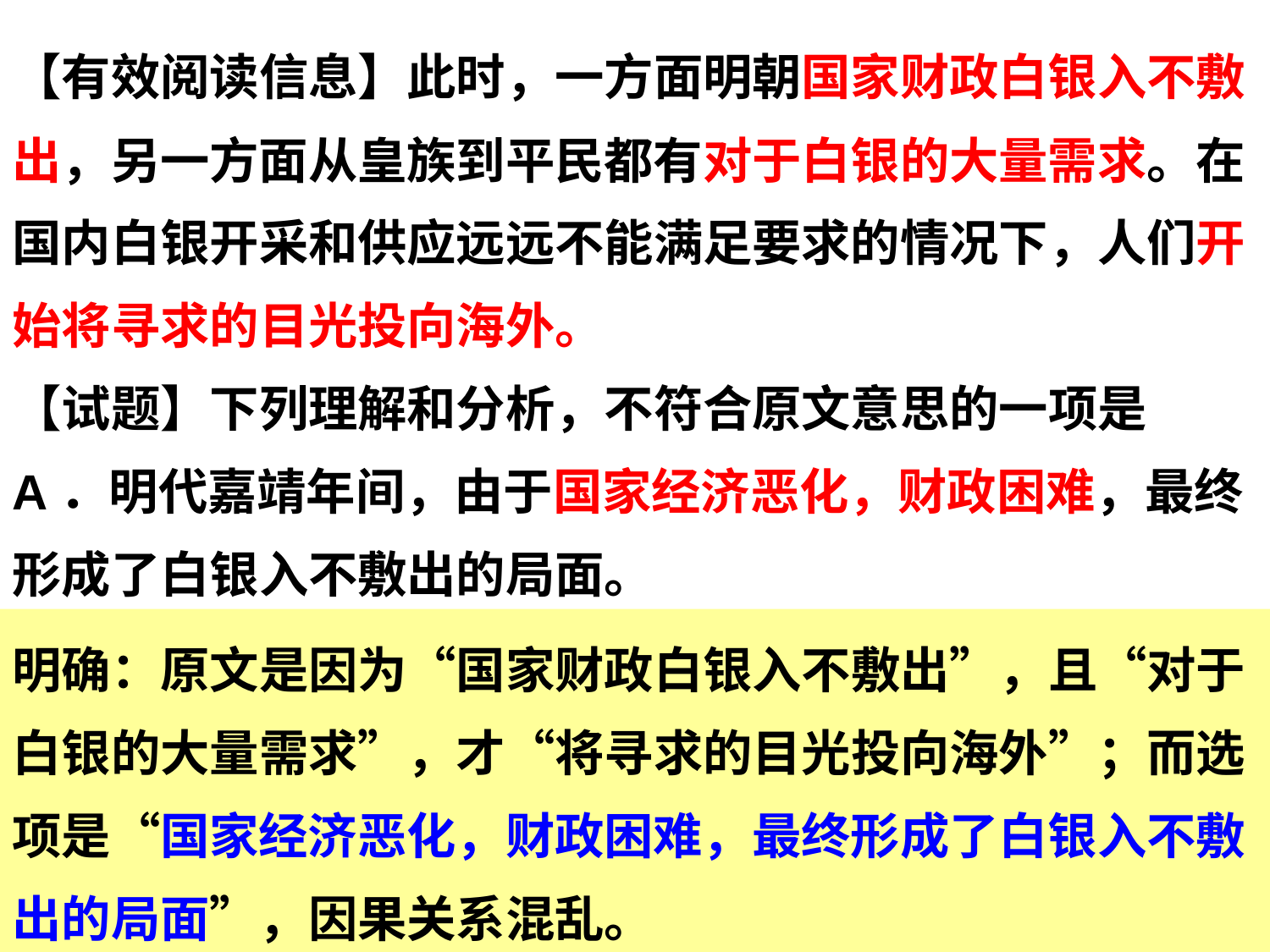

【有效阅读信息】此时，一方面明朝国家财政白银入不敷出，另一方面从皇族到平民都有对于白银的大量需求。在国内白银开采和供应远远不能满足要求的情况下，人们开始将寻求的目光投向海外。
【试题】下列理解和分析，不符合原文意思的一项是
A．明代嘉靖年间，由于国家经济恶化，财政困难，最终形成了白银入不敷出的局面。
明确：原文是因为“国家财政白银入不敷出”，且“对于白银的大量需求”，才“将寻求的目光投向海外”；而选项是“国家经济恶化，财政困难，最终形成了白银入不敷出的局面”，因果关系混乱。